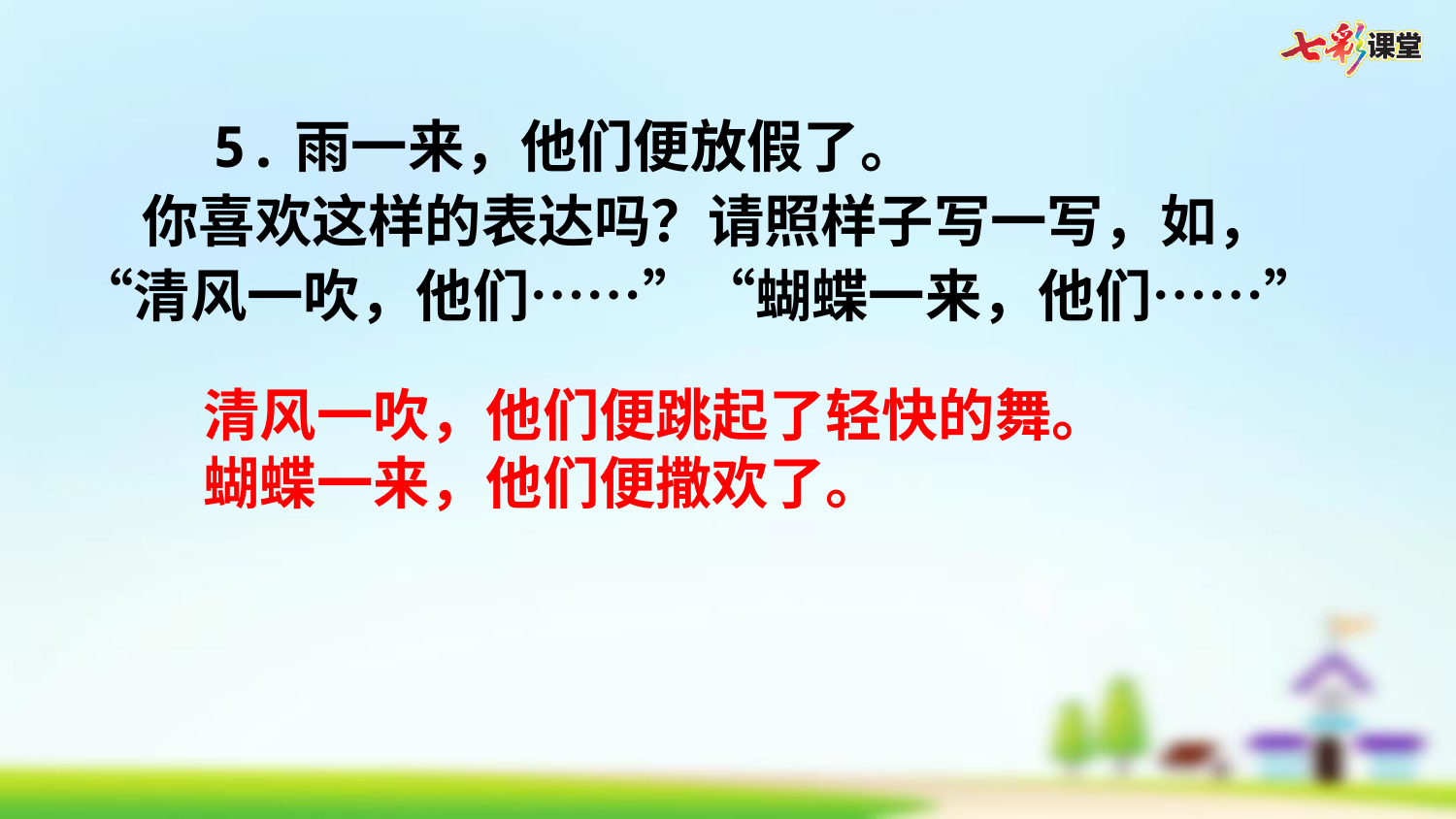

5.雨一来，他们便放假了。
    你喜欢这样的表达吗？请照样子写一写，如，“清风一吹，他们……”“蝴蝶一来，他们……”
清风一吹，他们便跳起了轻快的舞。
蝴蝶一来，他们便撒欢了。